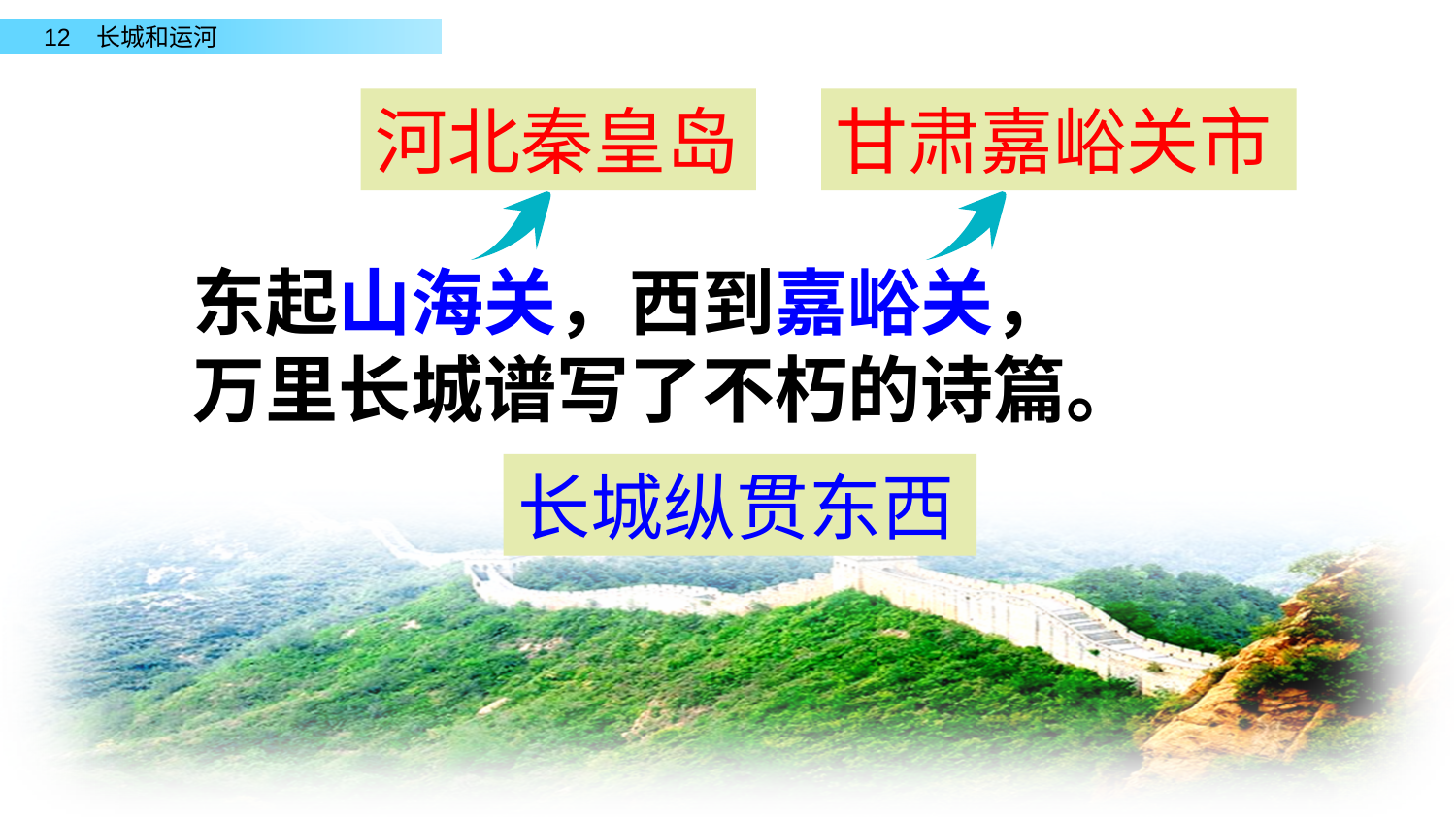

河北秦皇岛
甘肃嘉峪关市

东起山海关，西到嘉峪关，
万里长城谱写了不朽的诗篇。
长城纵贯东西